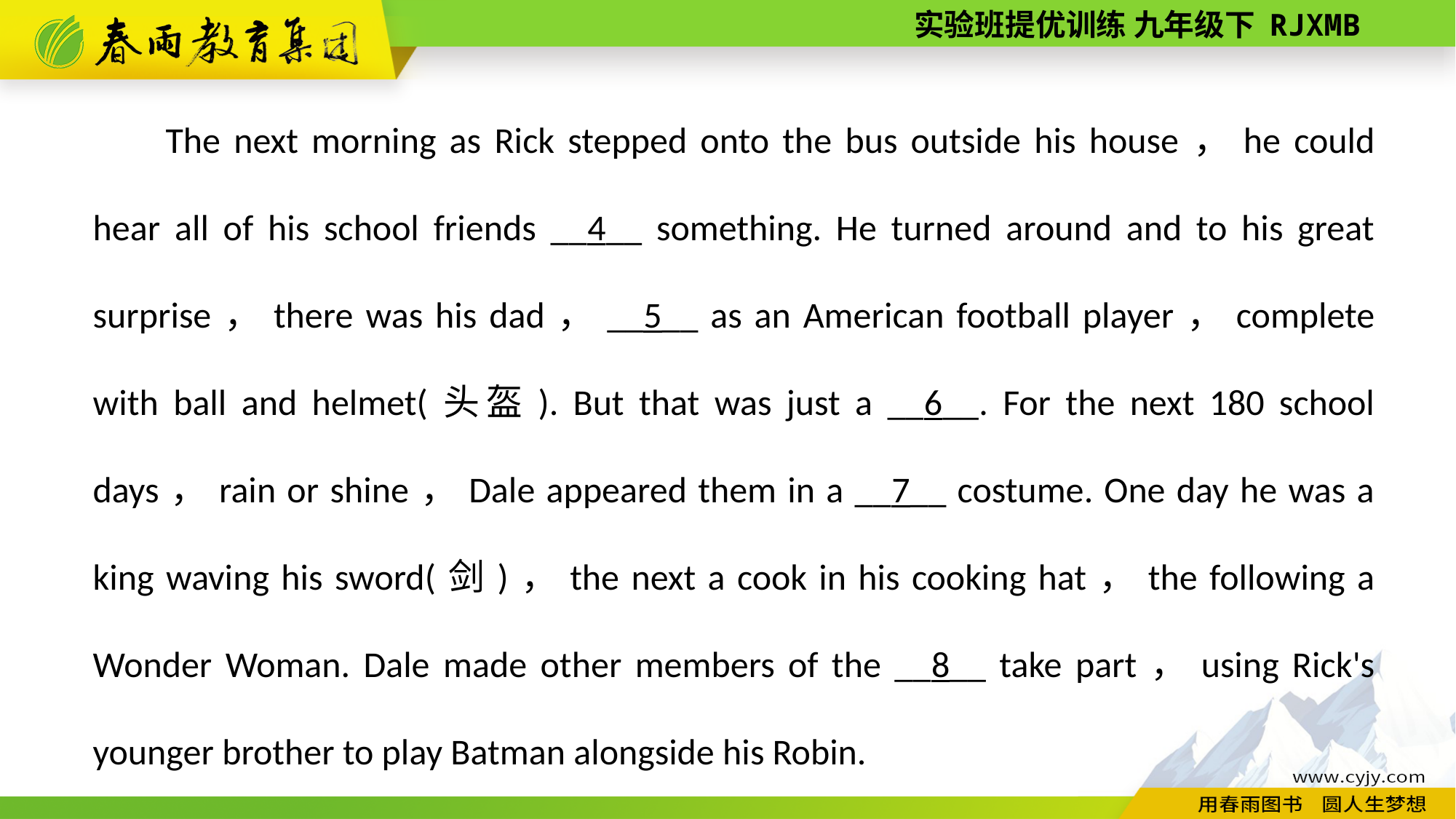

The next morning as Rick stepped onto the bus outside his house，he could hear all of his school friends __4__ something. He turned around and to his great surprise，there was his dad，__5__ as an American football player，complete with ball and helmet(头盔). But that was just a __6__. For the next 180 school days，rain or shine，Dale appeared them in a __7__ costume. One day he was a king waving his sword(剑)，the next a cook in his cooking hat，the following a Wonder Woman. Dale made other members of the __8__ take part，using Rick's younger brother to play Batman alongside his Robin.